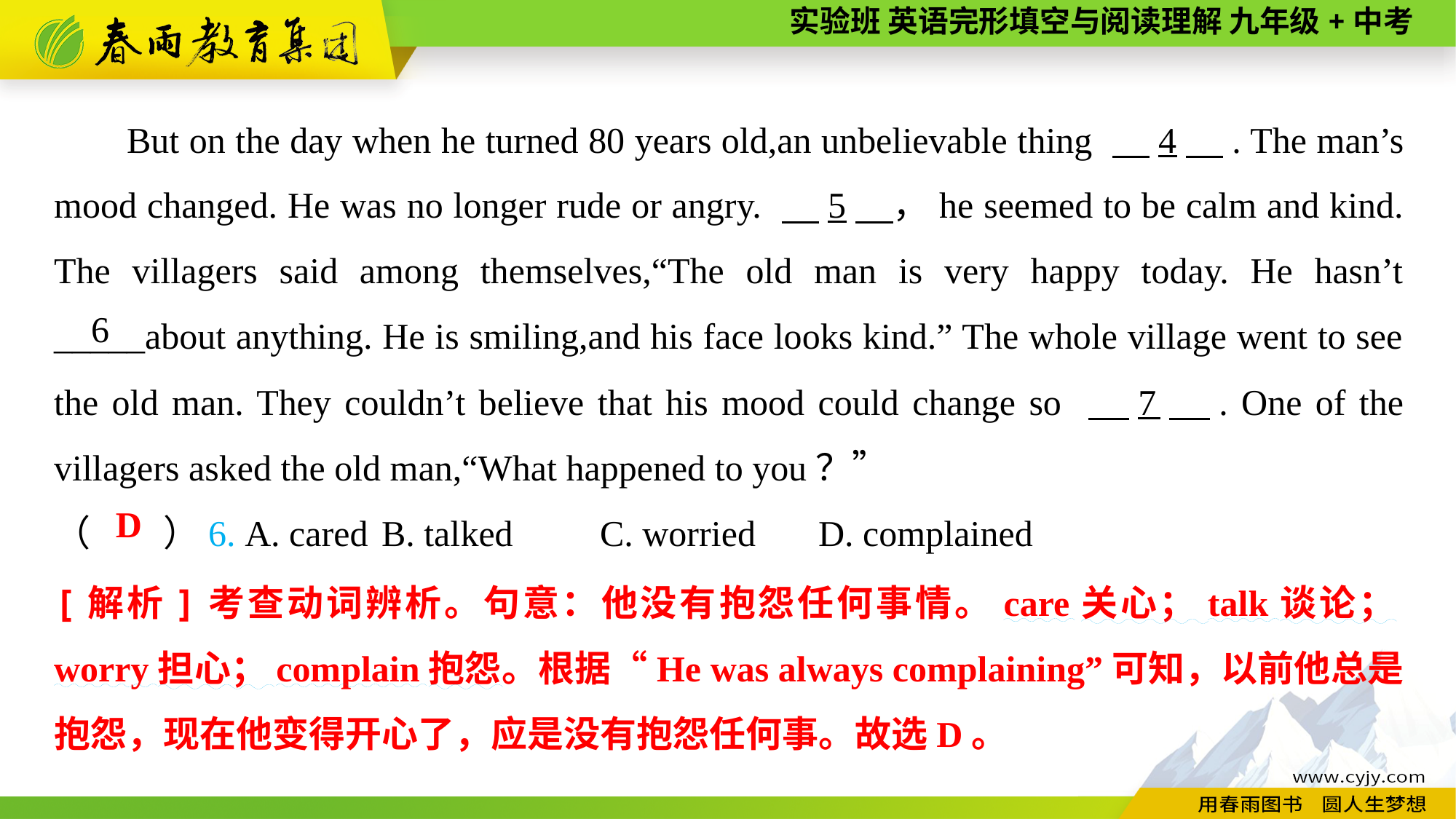

But on the day when he turned 80 years old,an unbelievable thing 　4　. The man’s mood changed. He was no longer rude or angry. 　5　，he seemed to be calm and kind. The villagers said among themselves,“The old man is very happy today. He hasn’t _____about anything. He is smiling,and his face looks kind.” The whole village went to see the old man. They couldn’t believe that his mood could change so 　7　. One of the villagers asked the old man,“What happened to you？”
6
（　　）6. A. cared	B. talked	C. worried	D. complained
D
[解析]考查动词辨析。句意：他没有抱怨任何事情。care关心；talk谈论；worry担心；complain抱怨。根据“He was always complaining”可知，以前他总是抱怨，现在他变得开心了，应是没有抱怨任何事。故选D。